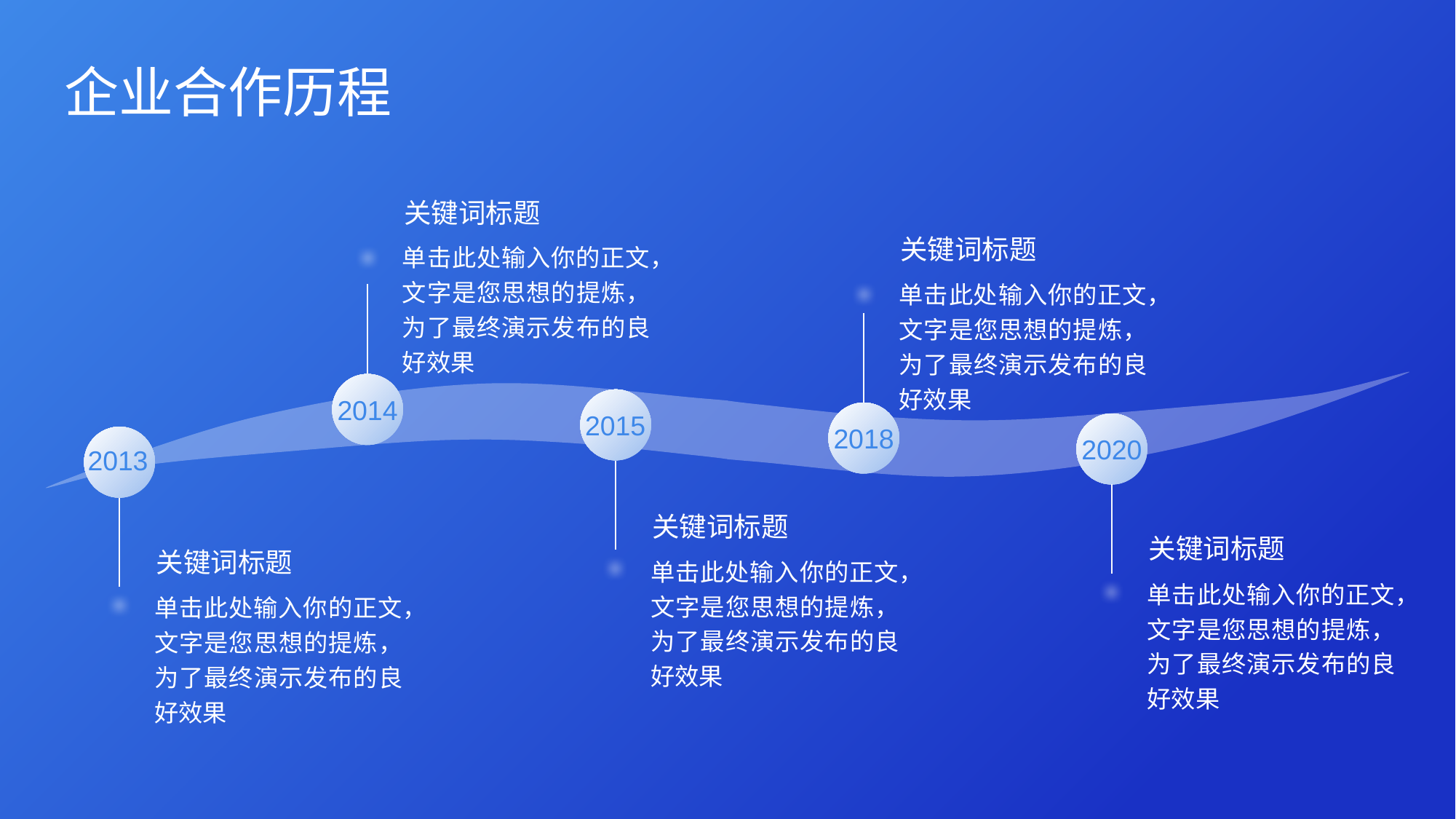

企业合作历程
关键词标题
关键词标题
单击此处输入你的正文，文字是您思想的提炼，为了最终演示发布的良好效果

单击此处输入你的正文，文字是您思想的提炼，为了最终演示发布的良好效果

2014

2015

2018

2020
2013
关键词标题
关键词标题
关键词标题

单击此处输入你的正文，文字是您思想的提炼，为了最终演示发布的良好效果
单击此处输入你的正文，文字是您思想的提炼，为了最终演示发布的良好效果

单击此处输入你的正文，文字是您思想的提炼，为了最终演示发布的良好效果